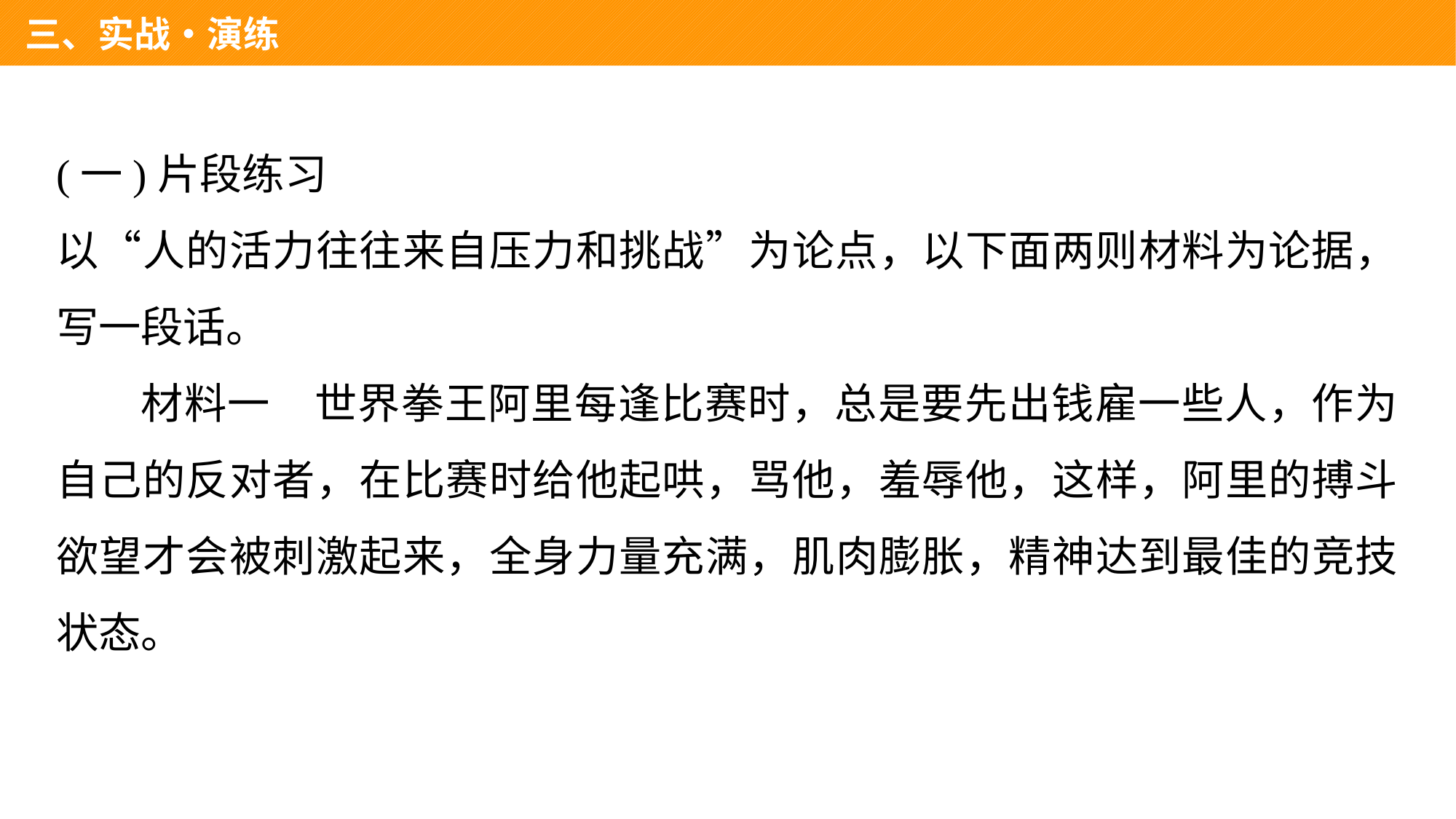

三、实战•演练
(一)片段练习
以“人的活力往往来自压力和挑战”为论点，以下面两则材料为论据，写一段话。
材料一　世界拳王阿里每逢比赛时，总是要先出钱雇一些人，作为自己的反对者，在比赛时给他起哄，骂他，羞辱他，这样，阿里的搏斗欲望才会被刺激起来，全身力量充满，肌肉膨胀，精神达到最佳的竞技状态。